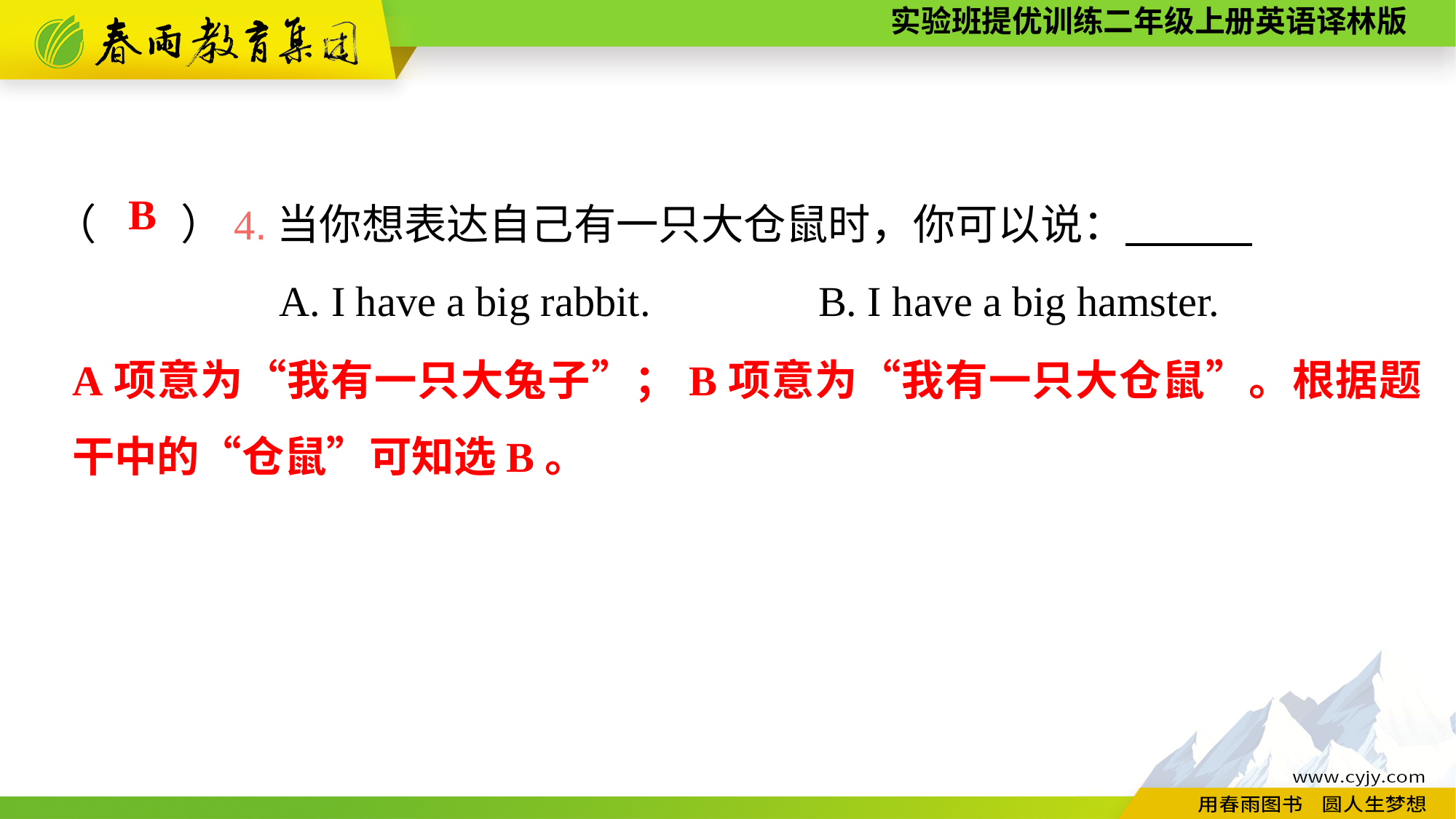

（　　）4.当你想表达自己有一只大仓鼠时，你可以说：
A. I have a big rabbit.		B. I have a big hamster.
B
A项意为“我有一只大兔子”；B项意为“我有一只大仓鼠”。根据题干中的“仓鼠”可知选B。